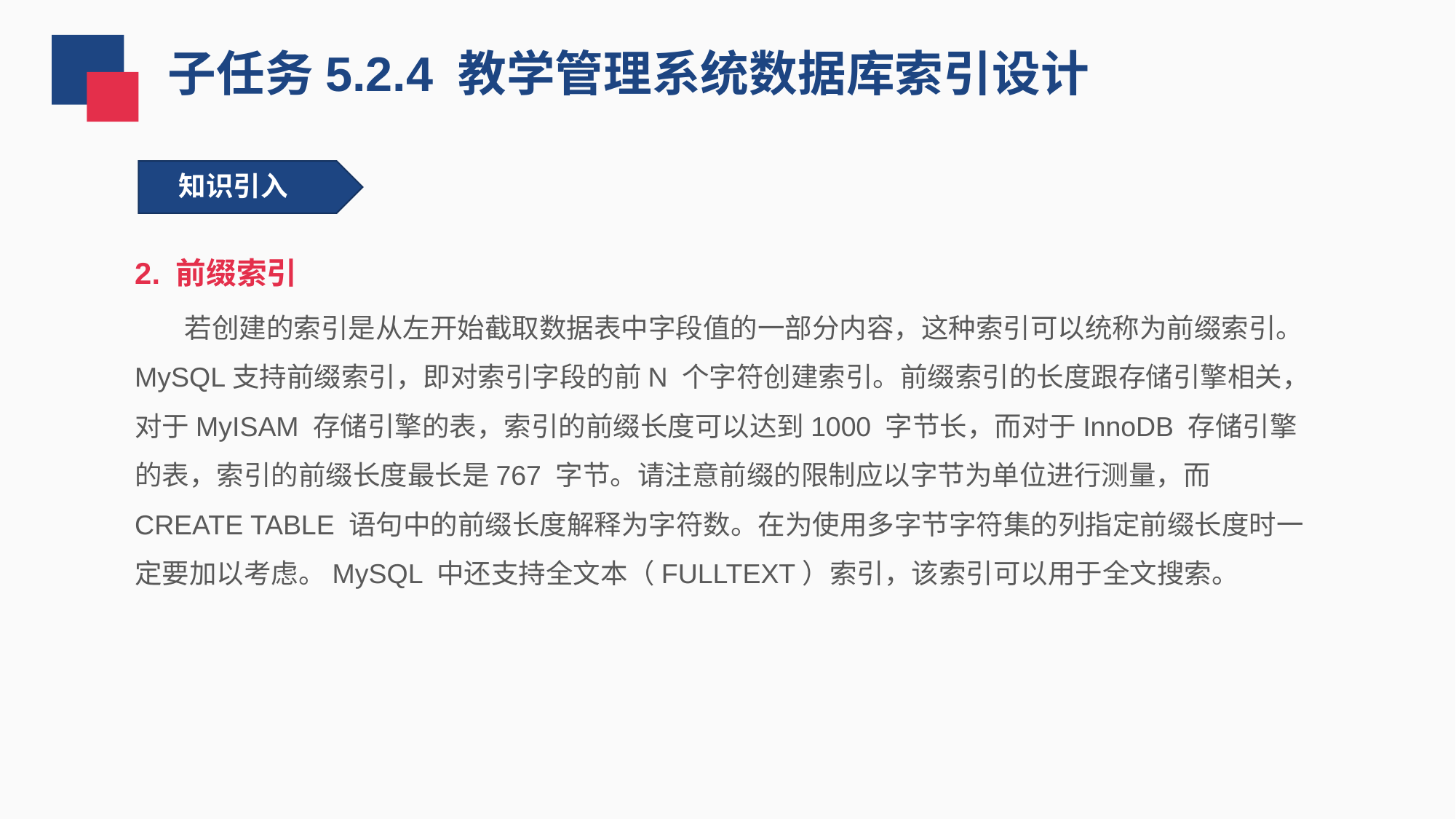

子任务5.2.4 教学管理系统数据库索引设计

知识引入
2. 前缀索引
       若创建的索引是从左开始截取数据表中字段值的一部分内容，这种索引可以统称为前缀索引。MySQL支持前缀索引，即对索引字段的前N 个字符创建索引。前缀索引的长度跟存储引擎相关，对于MyISAM 存储引擎的表，索引的前缀长度可以达到1000 字节长，而对于InnoDB 存储引擎的表，索引的前缀长度最长是767 字节。请注意前缀的限制应以字节为单位进行测量，而CREATE TABLE 语句中的前缀长度解释为字符数。在为使用多字节字符集的列指定前缀长度时一定要加以考虑。MySQL 中还支持全文本（FULLTEXT）索引，该索引可以用于全文搜索。